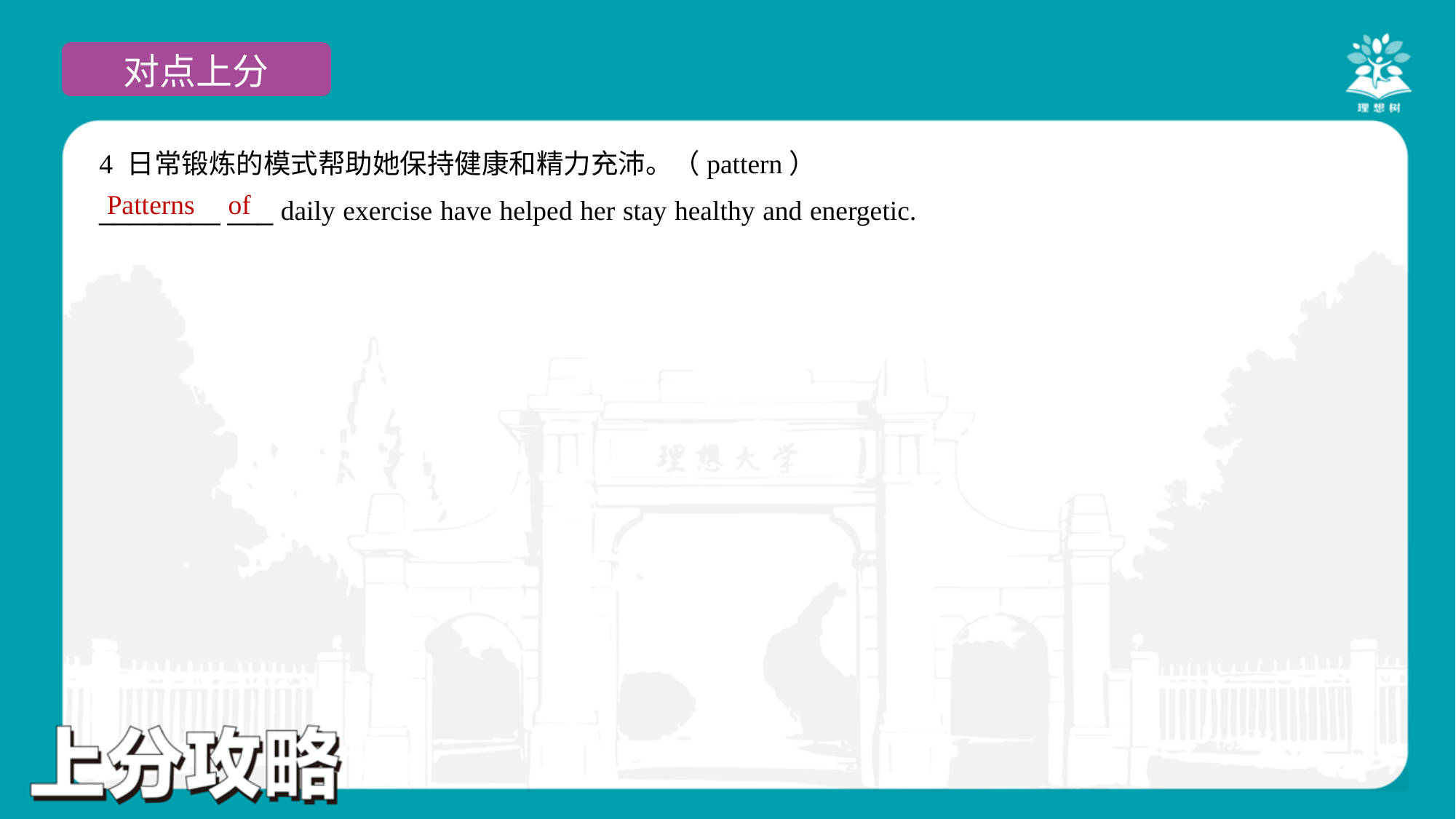

4 日常锻炼的模式帮助她保持健康和精力充沛。（pattern）
________ ___ daily exercise have helped her stay healthy and energetic.
Patterns
of